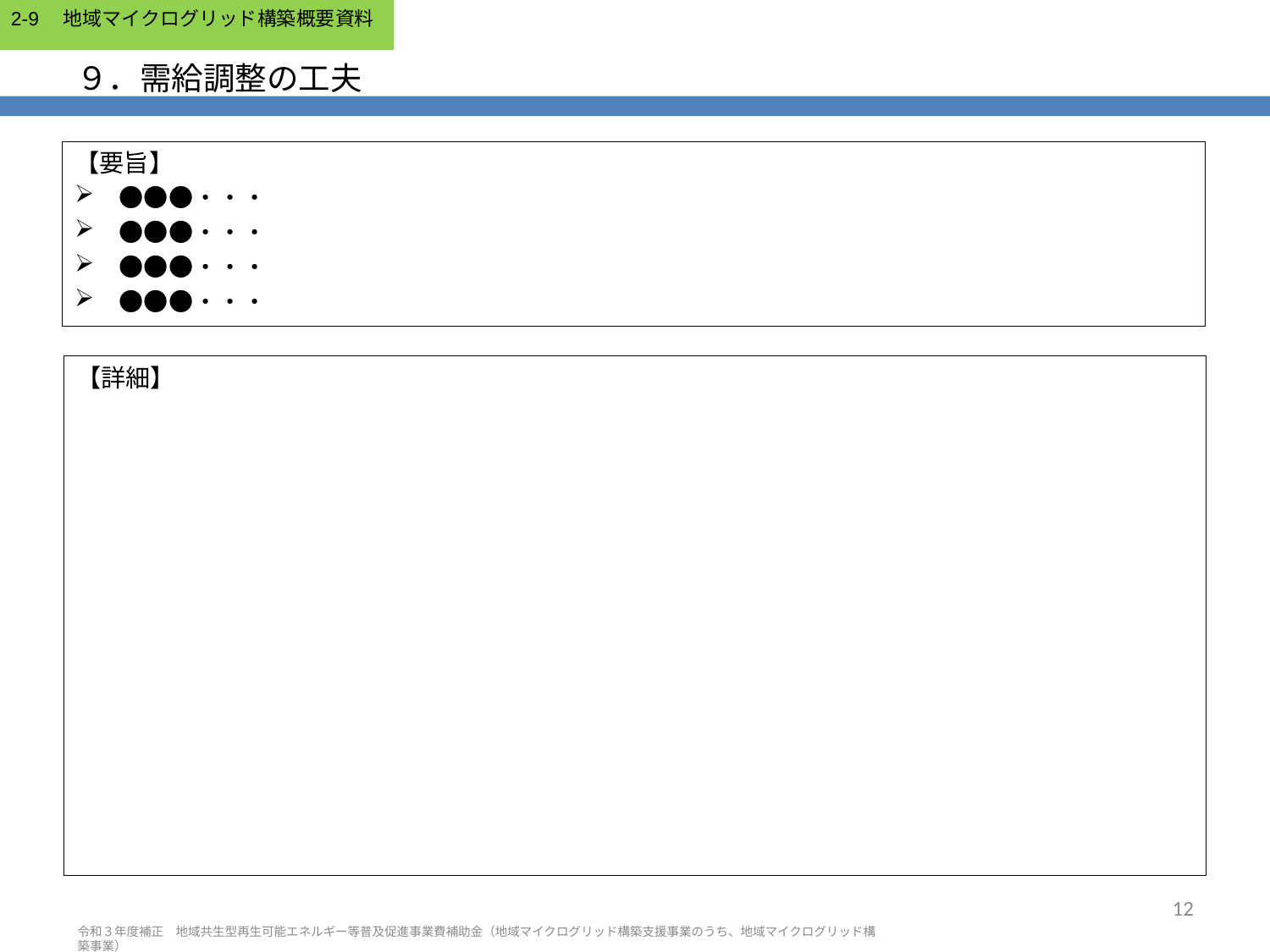

# ９．需給調整の工夫
【要旨】
　●●●・・・
　●●●・・・
　●●●・・・
　●●●・・・
【詳細】

12